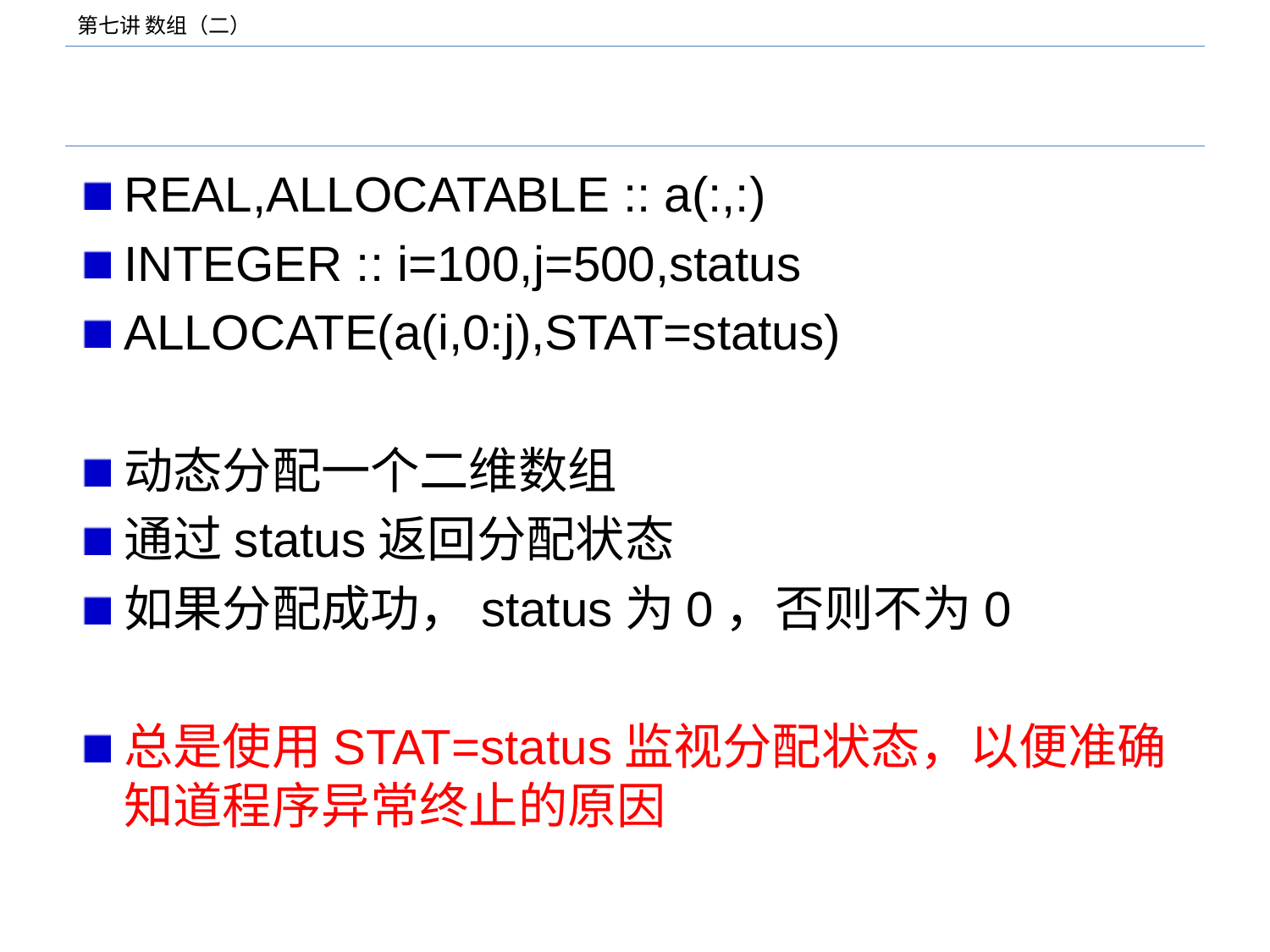

#
REAL,ALLOCATABLE :: a(:,:)
INTEGER :: i=100,j=500,status
ALLOCATE(a(i,0:j),STAT=status)

动态分配一个二维数组
通过status返回分配状态
如果分配成功，status为0，否则不为0

总是使用STAT=status监视分配状态，以便准确知道程序异常终止的原因